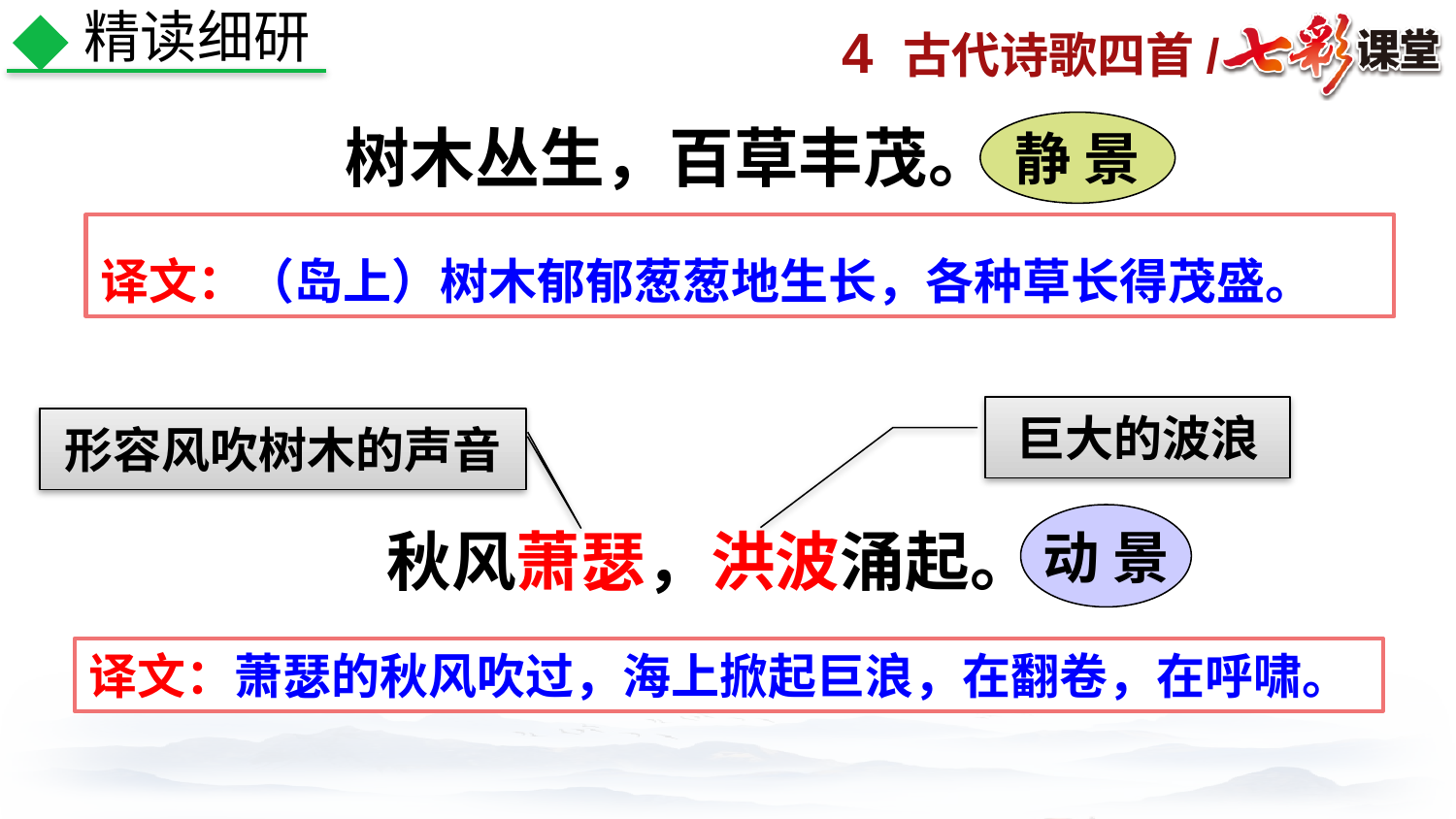

精读细研

树木丛生，百草丰茂。
静 景
译文：（岛上）树木郁郁葱葱地生长，各种草长得茂盛。
巨大的波浪
形容风吹树木的声音
动 景
秋风萧瑟，洪波涌起。
译文：萧瑟的秋风吹过，海上掀起巨浪，在翻卷，在呼啸。